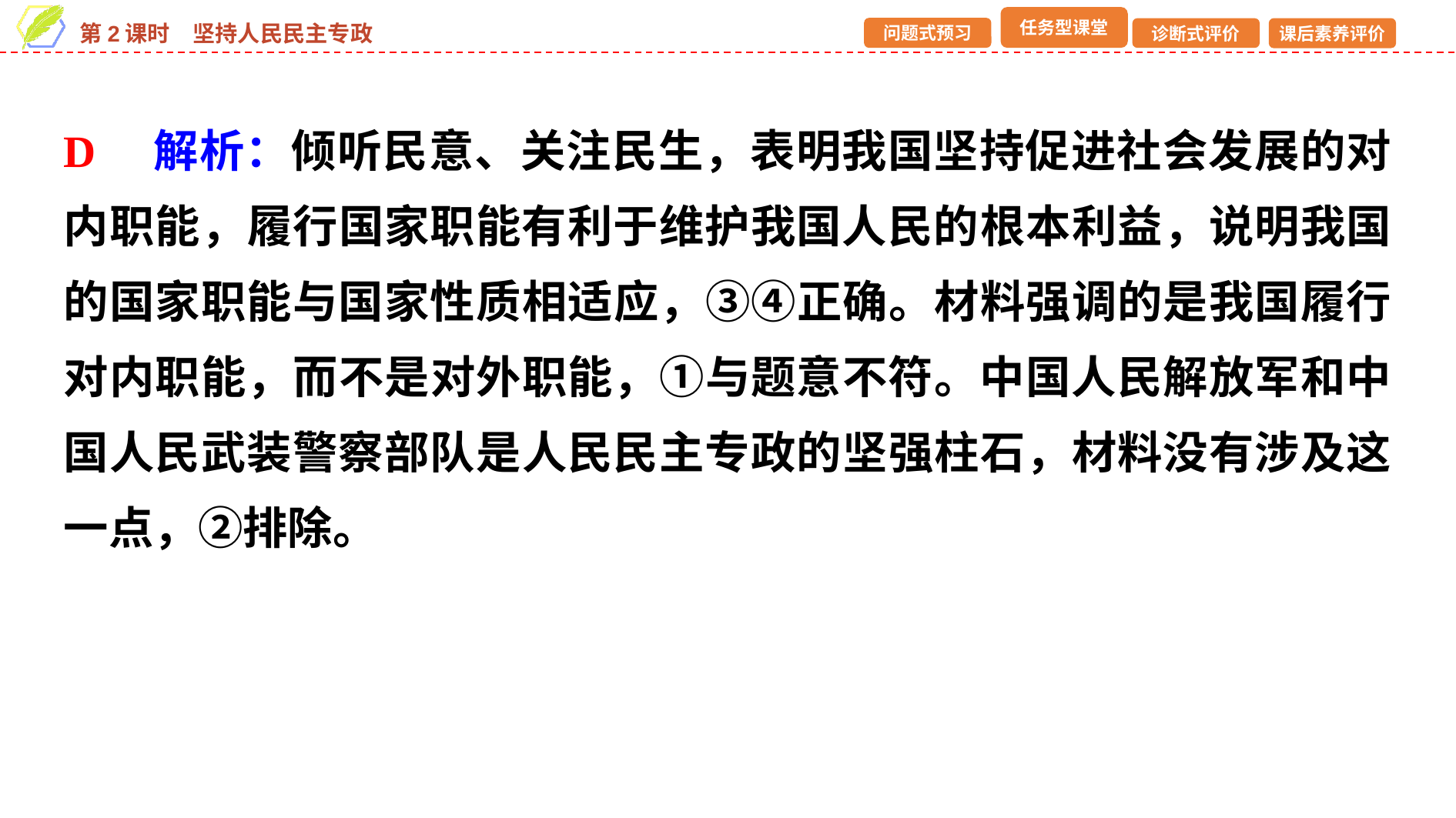

D　解析：倾听民意、关注民生，表明我国坚持促进社会发展的对内职能，履行国家职能有利于维护我国人民的根本利益，说明我国的国家职能与国家性质相适应，③④正确。材料强调的是我国履行对内职能，而不是对外职能，①与题意不符。中国人民解放军和中国人民武装警察部队是人民民主专政的坚强柱石，材料没有涉及这一点，②排除。